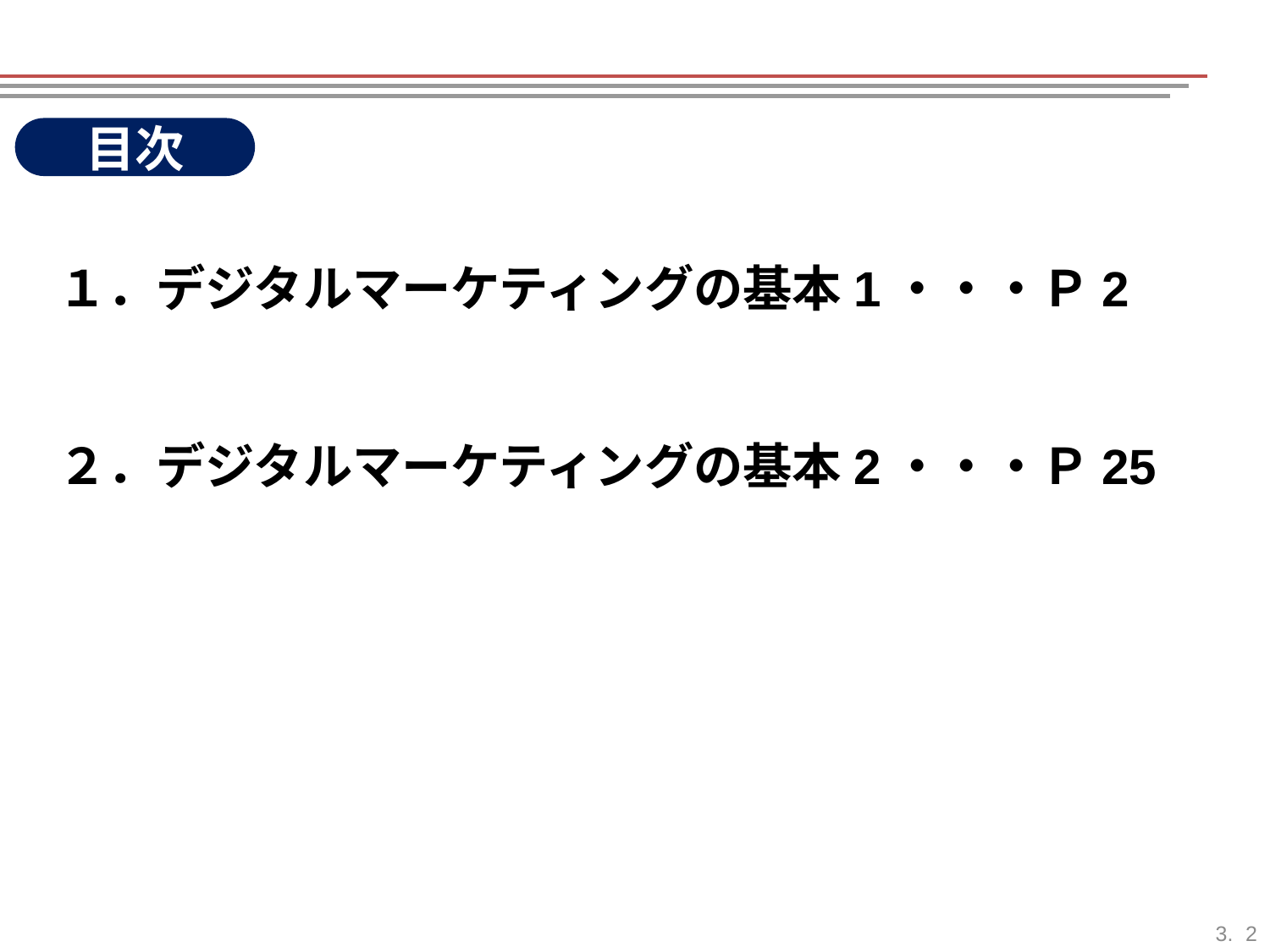

目次
１．デジタルマーケティングの基本1・・・Ｐ2

２．デジタルマーケティングの基本2・・・Ｐ25
2